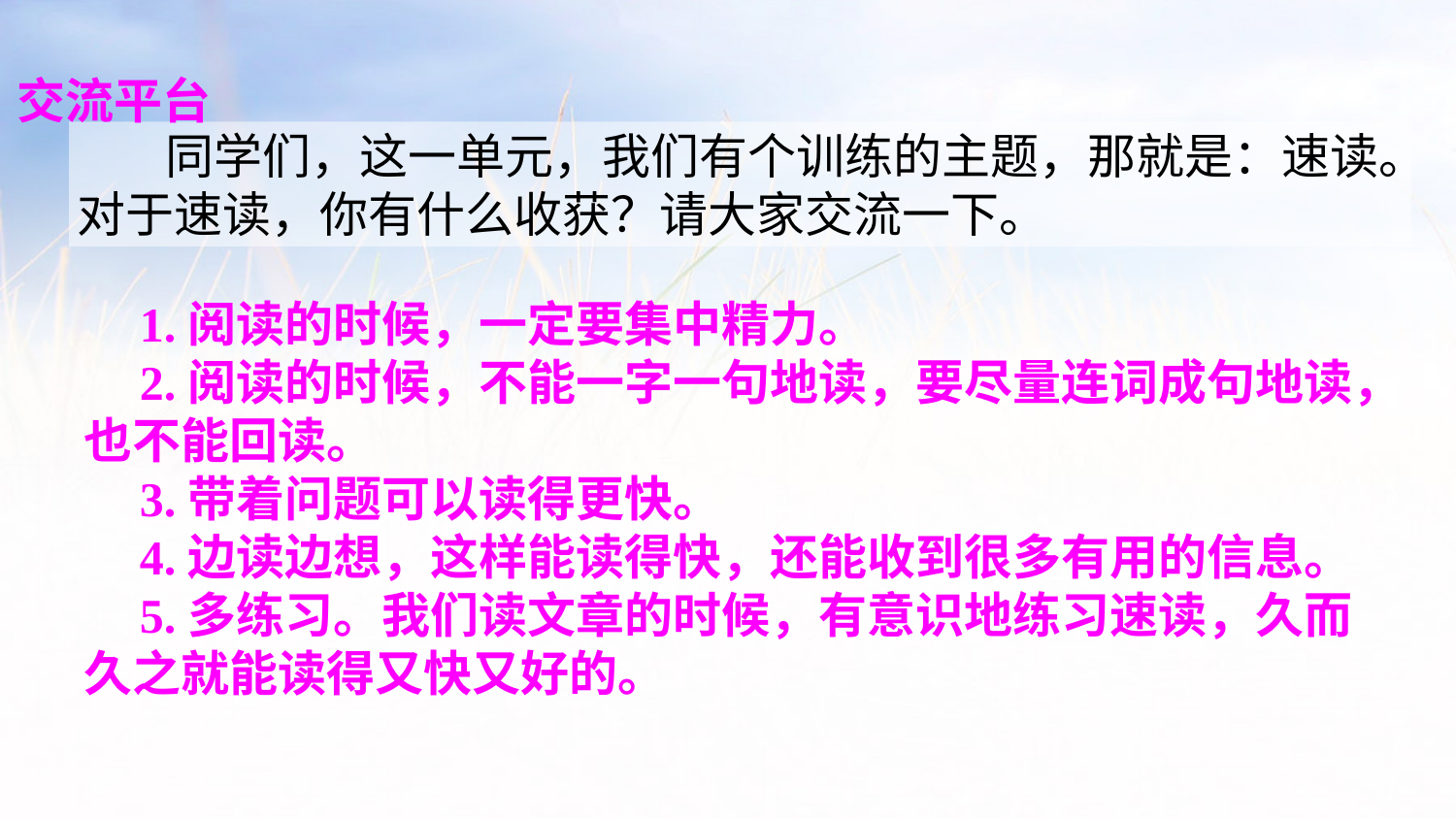

交流平台
       同学们，这一单元，我们有个训练的主题，那就是：速读。对于速读，你有什么收获？请大家交流一下。
1.阅读的时候，一定要集中精力。
2.阅读的时候，不能一字一句地读，要尽量连词成句地读，也不能回读。
3.带着问题可以读得更快。
4.边读边想，这样能读得快，还能收到很多有用的信息。
5.多练习。我们读文章的时候，有意识地练习速读，久而久之就能读得又快又好的。